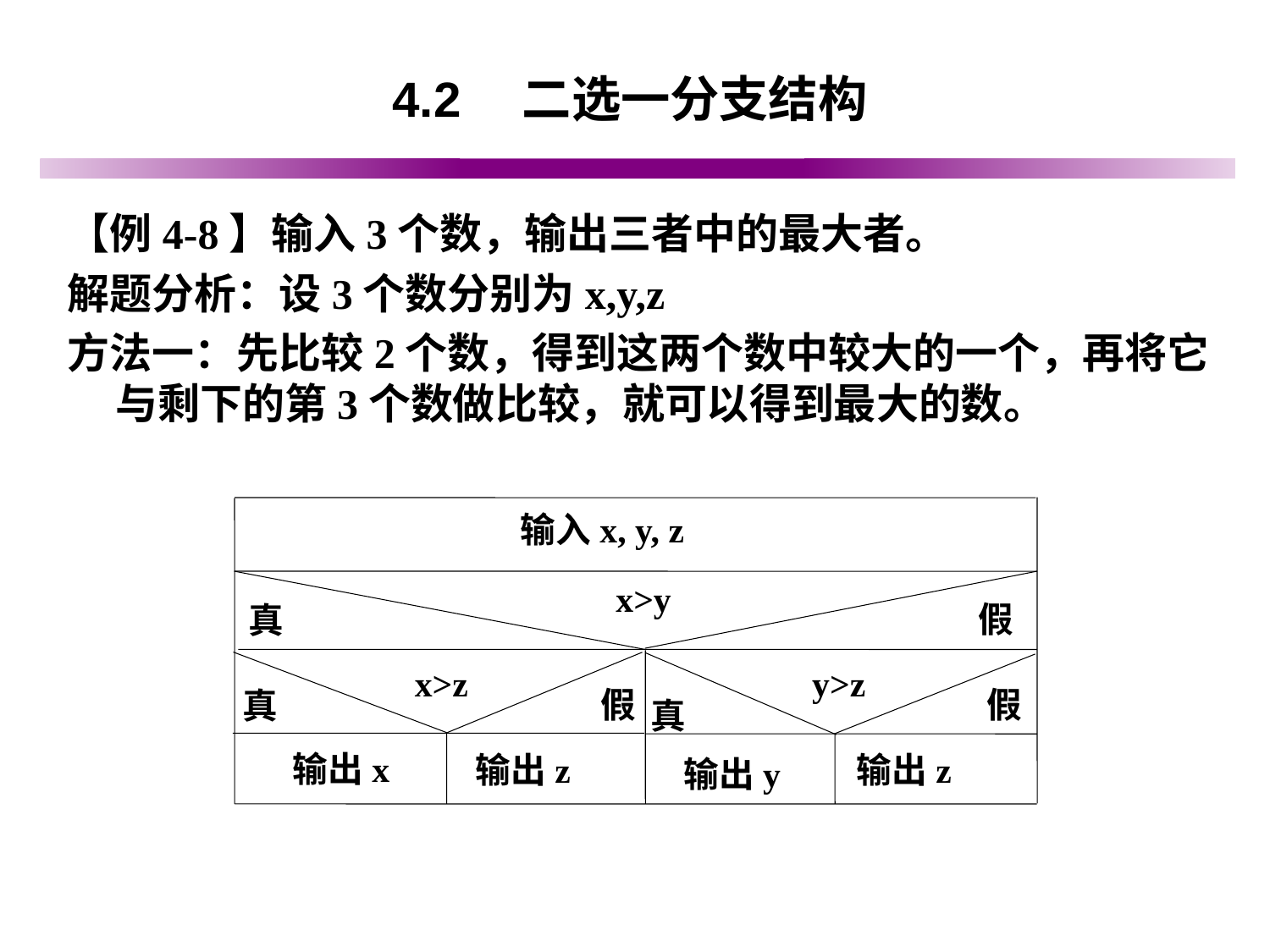

# 4.2　二选一分支结构
【例4-8】输入3个数，输出三者中的最大者。
解题分析：设3个数分别为x,y,z
方法一：先比较2个数，得到这两个数中较大的一个，再将它与剩下的第3个数做比较，就可以得到最大的数。

输入x, y, z

x>y
真
假

y>z
x>z
真
输出x
假
输出z
真
输出y
假
输出z